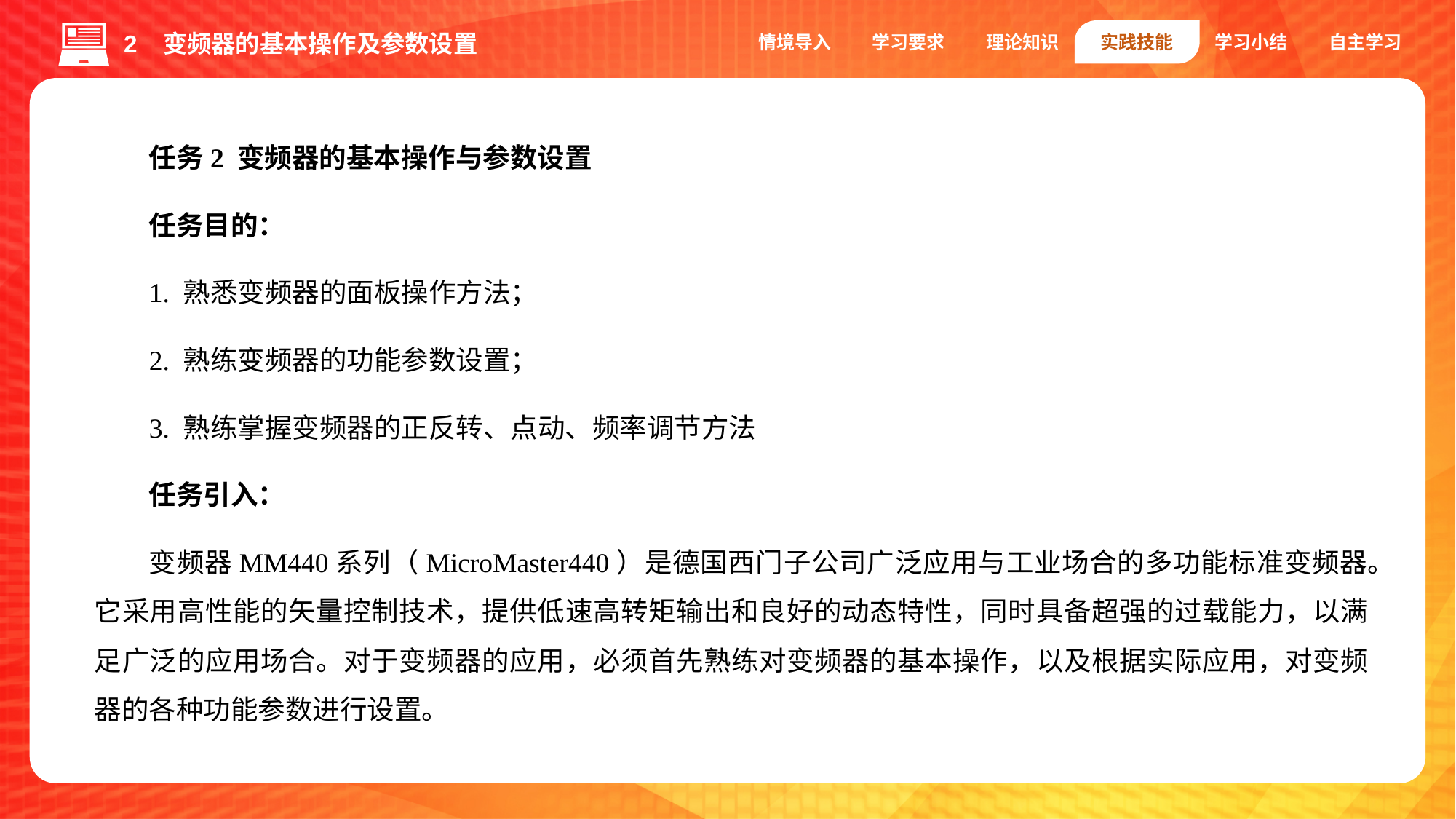

情境导入
学习要求
理论知识
实践技能
学习小结
自主学习

2   变频器的基本操作及参数设置
任务2 变频器的基本操作与参数设置
任务目的：
1. 熟悉变频器的面板操作方法；
2. 熟练变频器的功能参数设置；
3. 熟练掌握变频器的正反转、点动、频率调节方法
任务引入：
变频器MM440系列（MicroMaster440）是德国西门子公司广泛应用与工业场合的多功能标准变频器。它采用高性能的矢量控制技术，提供低速高转矩输出和良好的动态特性，同时具备超强的过载能力，以满足广泛的应用场合。对于变频器的应用，必须首先熟练对变频器的基本操作，以及根据实际应用，对变频器的各种功能参数进行设置。